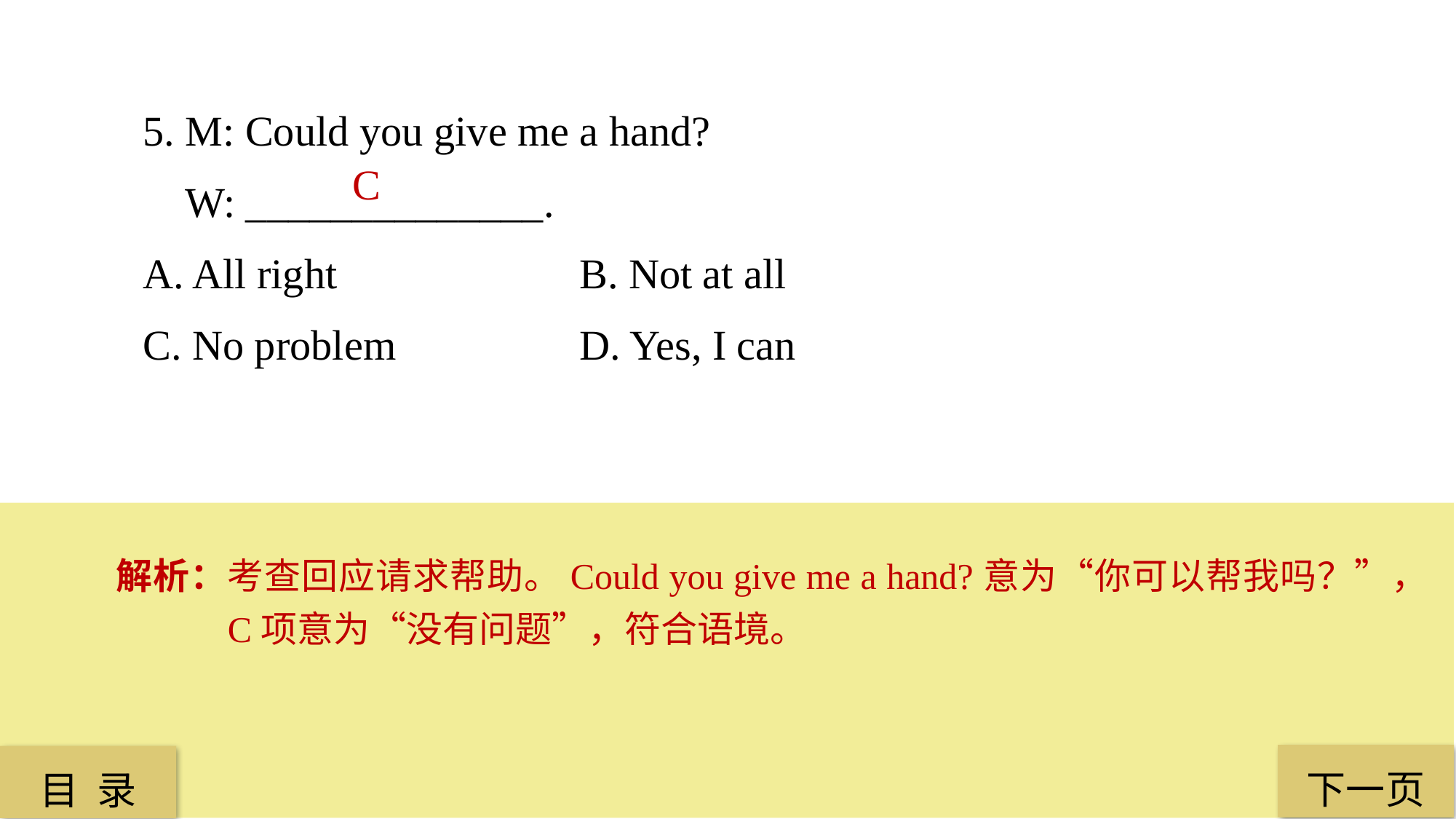

5. M: Could you give me a hand?
    W: ______________.
A. All right 			B. Not at all
C. No problem 		D. Yes, I can
 C
解析：考查回应请求帮助。Could you give me a hand?意为“你可以帮我吗？”，C项意为“没有问题”，符合语境。